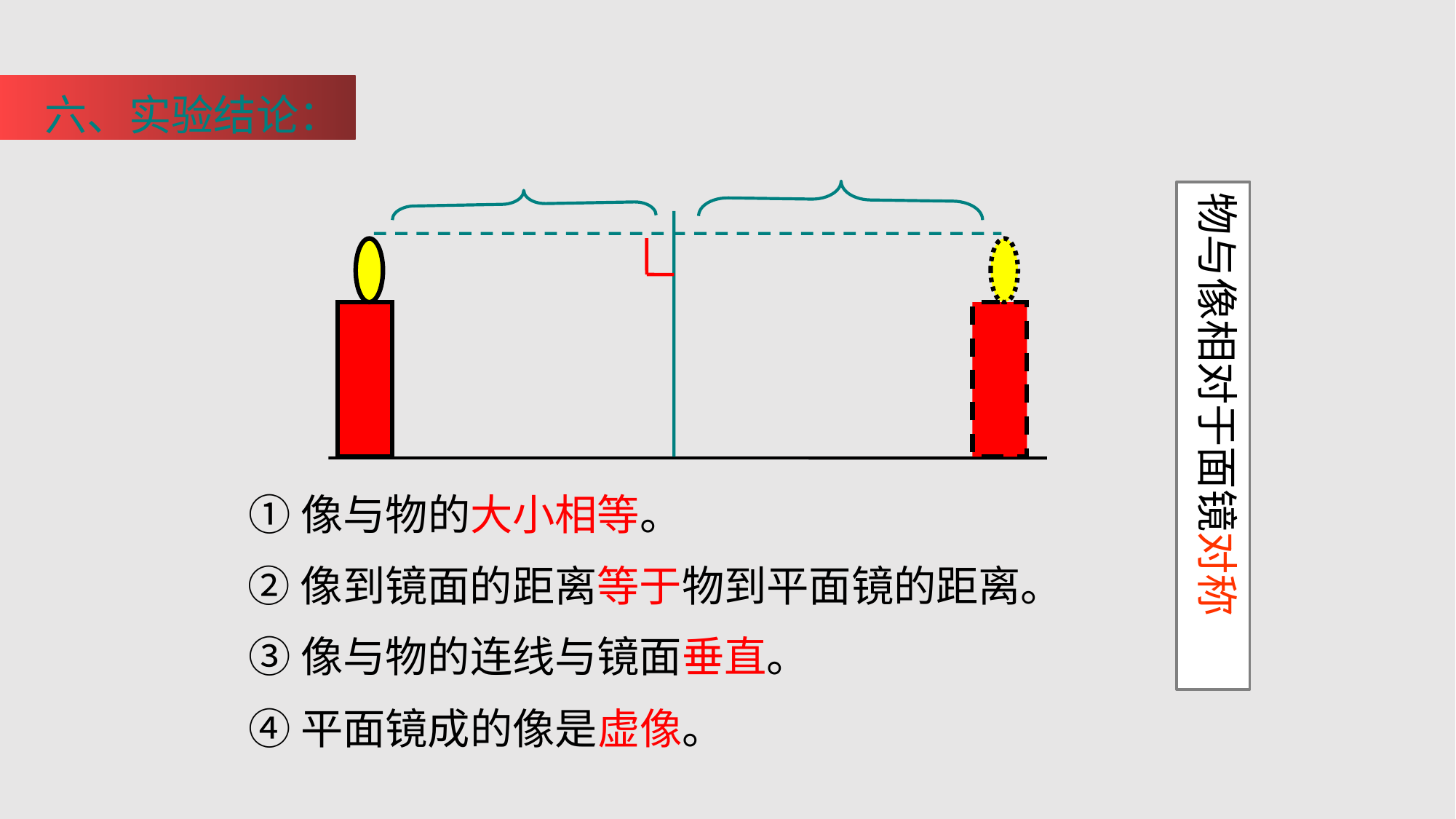

六、实验结论：

物与像相对于面镜对称

①像与物的大小相等。
②像到镜面的距离等于物到平面镜的距离。
③像与物的连线与镜面垂直。
④平面镜成的像是虚像。